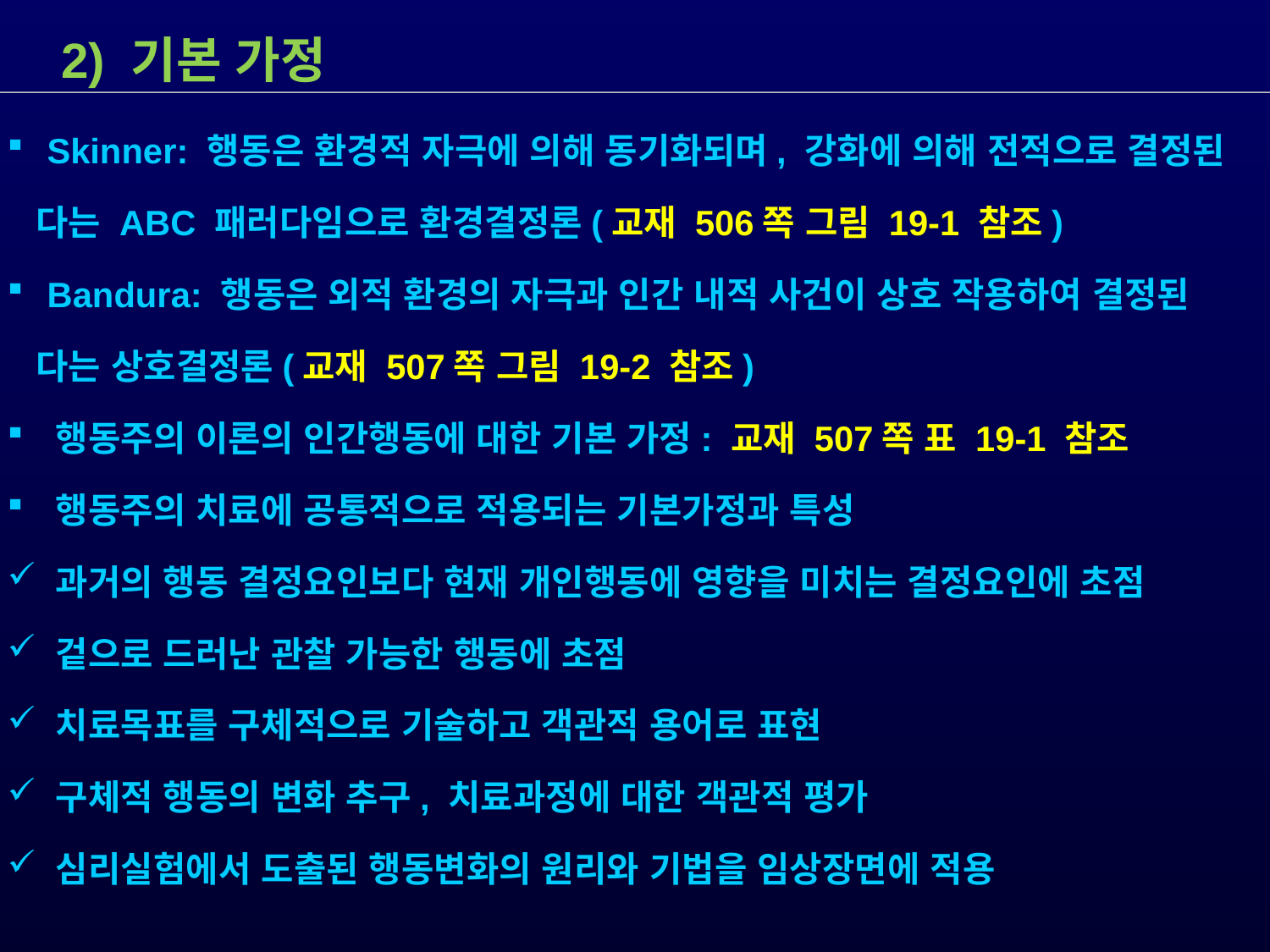

2) 기본 가정
 Skinner: 행동은 환경적 자극에 의해 동기화되며, 강화에 의해 전적으로 결정된
  다는 ABC 패러다임으로 환경결정론(교재 506쪽 그림 19-1 참조)
 Bandura: 행동은 외적 환경의 자극과 인간 내적 사건이 상호 작용하여 결정된
  다는 상호결정론(교재 507쪽 그림 19-2 참조)
 행동주의 이론의 인간행동에 대한 기본 가정: 교재 507쪽 표 19-1 참조
 행동주의 치료에 공통적으로 적용되는 기본가정과 특성
 과거의 행동 결정요인보다 현재 개인행동에 영향을 미치는 결정요인에 초점
 겉으로 드러난 관찰 가능한 행동에 초점
 치료목표를 구체적으로 기술하고 객관적 용어로 표현
 구체적 행동의 변화 추구, 치료과정에 대한 객관적 평가
 심리실험에서 도출된 행동변화의 원리와 기법을 임상장면에 적용